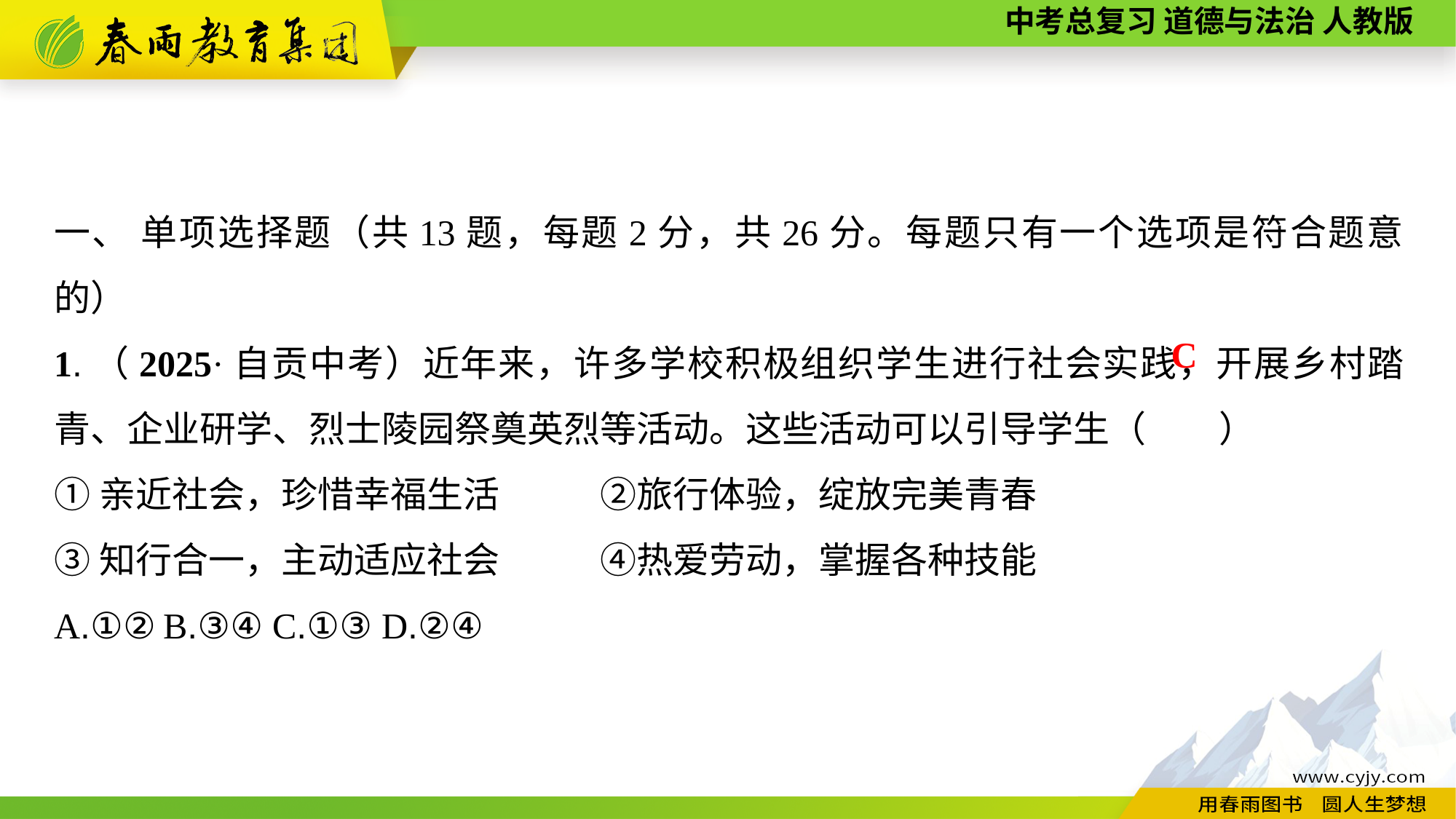

一、 单项选择题（共13题，每题2分，共26分。每题只有一个选项是符合题意的）
1.（2025·自贡中考）近年来，许多学校积极组织学生进行社会实践，开展乡村踏青、企业研学、烈士陵园祭奠英烈等活动。这些活动可以引导学生（　　）
①亲近社会，珍惜幸福生活	②旅行体验，绽放完美青春
③知行合一，主动适应社会	④热爱劳动，掌握各种技能
A.①②	B.③④	C.①③	D.②④
C